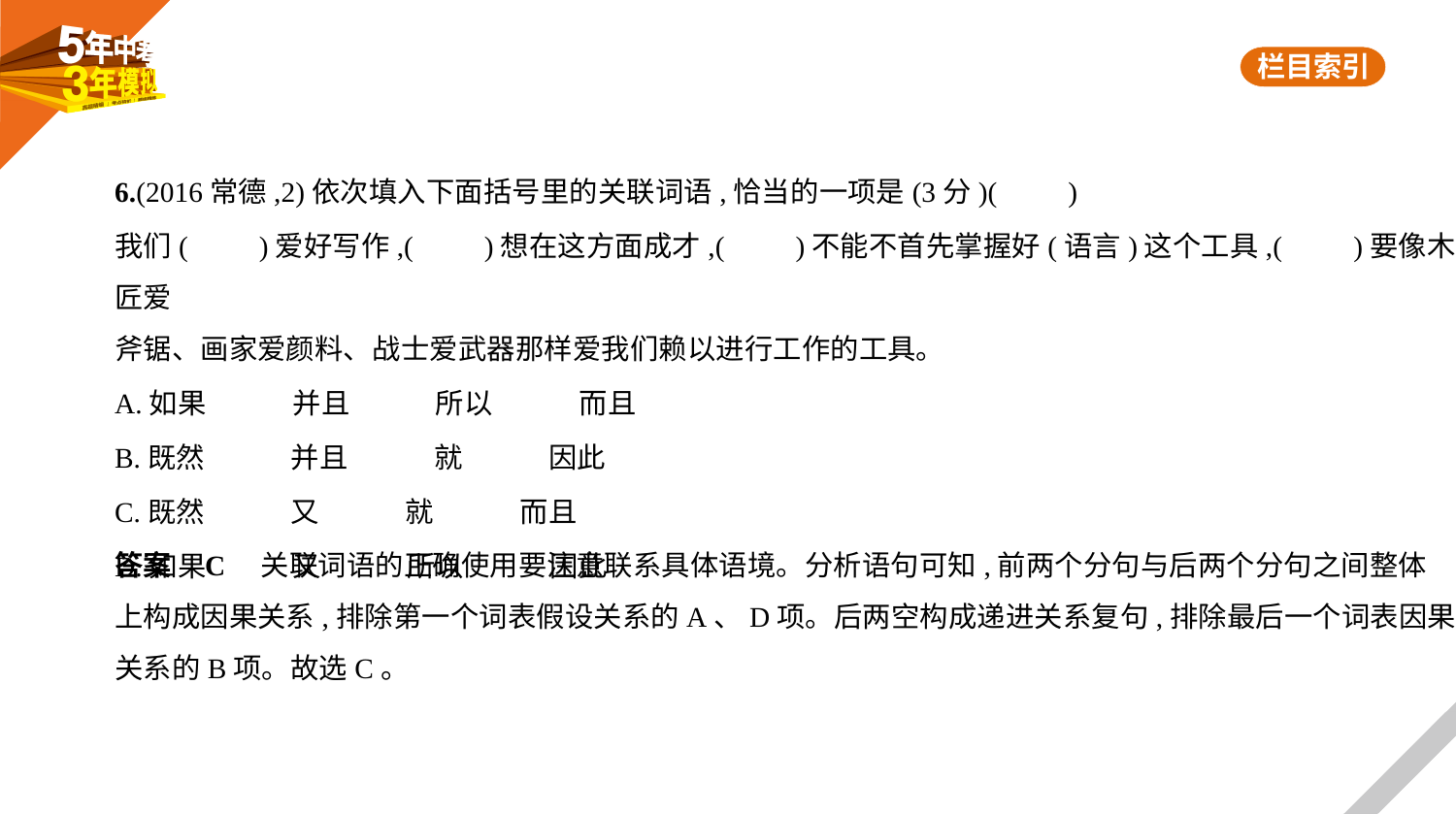

6.(2016常德,2)依次填入下面括号里的关联词语,恰当的一项是(3分)(　　)
我们(　　)爱好写作,(　　)想在这方面成才,(　　)不能不首先掌握好(语言)这个工具,(　　)要像木匠爱
斧锯、画家爱颜料、战士爱武器那样爱我们赖以进行工作的工具。
A.如果　　　并且　　　所以　　　而且
B.既然　　　并且　　　就　　　因此
C.既然　　　又　　　就　　　而且
D.如果　　　又　　　所以　　　因此
答案    C　关联词语的正确使用要注意联系具体语境。分析语句可知,前两个分句与后两个分句之间整体
上构成因果关系,排除第一个词表假设关系的A、D项。后两空构成递进关系复句,排除最后一个词表因果
关系的B项。故选C。